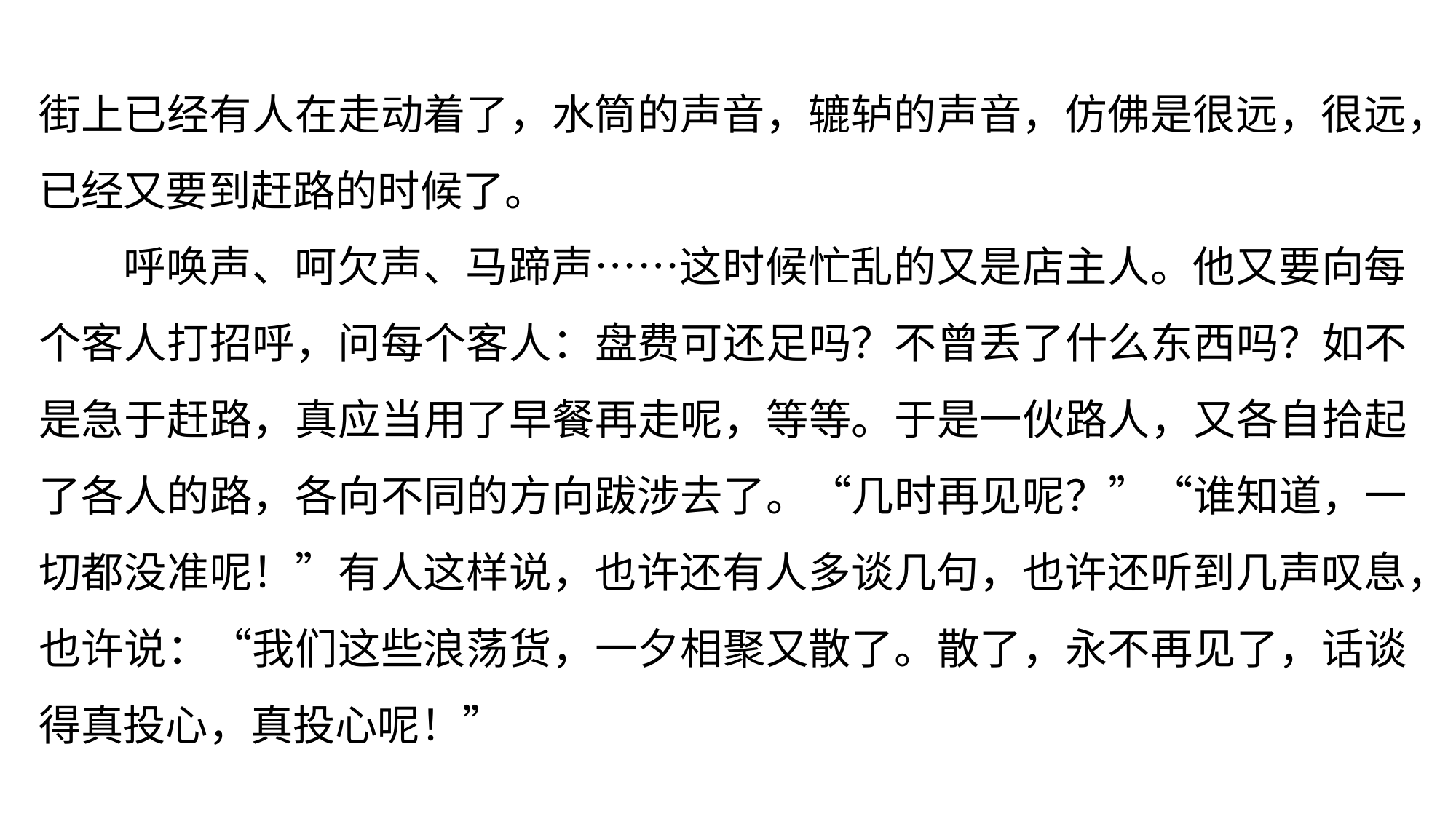

街上已经有人在走动着了，水筒的声音，辘轳的声音，仿佛是很远，很远，已经又要到赶路的时候了。
呼唤声、呵欠声、马蹄声……这时候忙乱的又是店主人。他又要向每个客人打招呼，问每个客人：盘费可还足吗？不曾丢了什么东西吗？如不是急于赶路，真应当用了早餐再走呢，等等。于是一伙路人，又各自拾起了各人的路，各向不同的方向跋涉去了。“几时再见呢？”“谁知道，一切都没准呢！”有人这样说，也许还有人多谈几句，也许还听到几声叹息，也许说：“我们这些浪荡货，一夕相聚又散了。散了，永不再见了，话谈得真投心，真投心呢！”